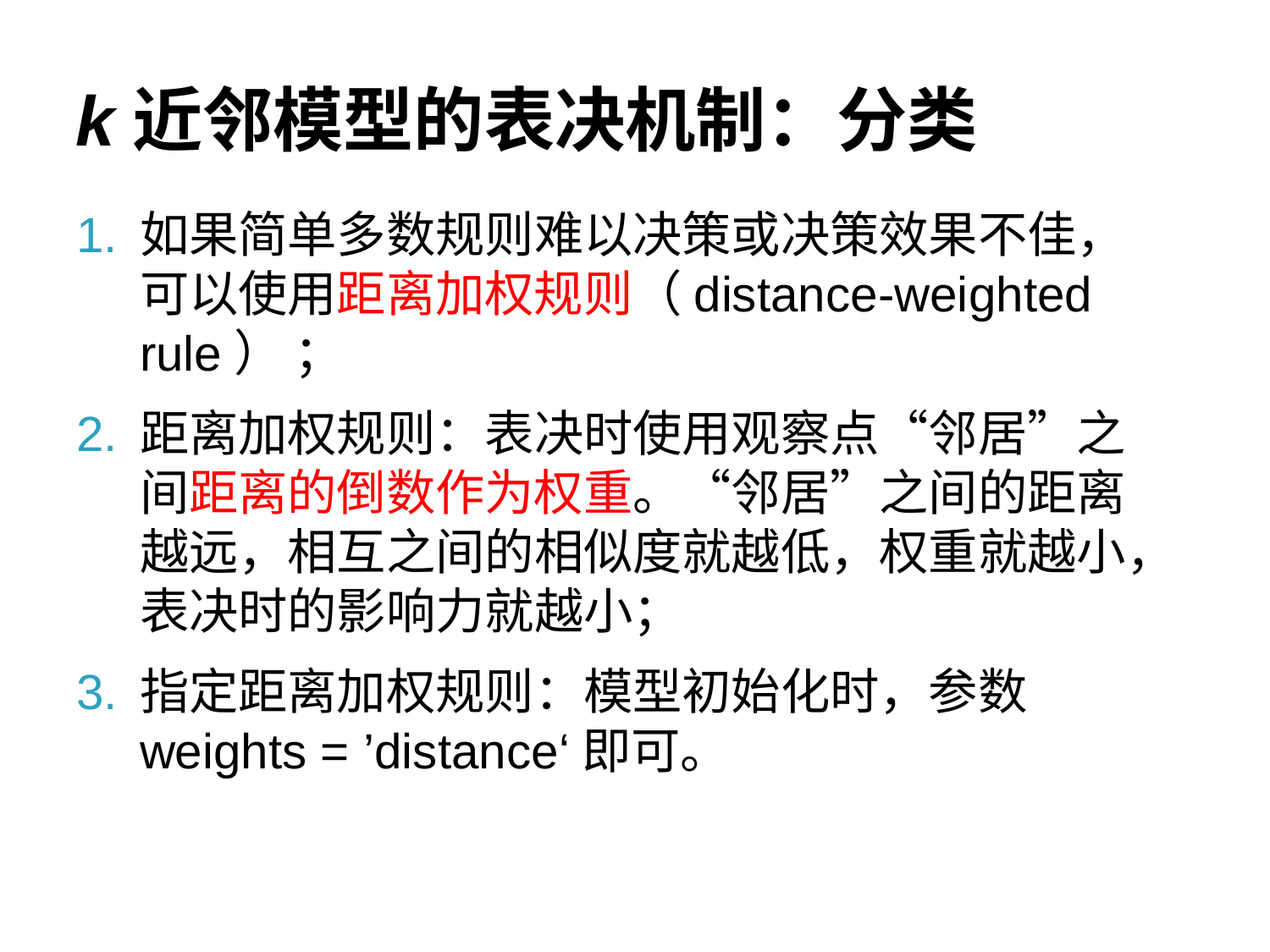

# k近邻模型的表决机制：分类
如果简单多数规则难以决策或决策效果不佳，可以使用距离加权规则（distance-weighted rule） ；
距离加权规则：表决时使用观察点“邻居”之间距离的倒数作为权重。“邻居”之间的距离越远，相互之间的相似度就越低，权重就越小，表决时的影响力就越小；
指定距离加权规则：模型初始化时，参数weights = ’distance‘即可。